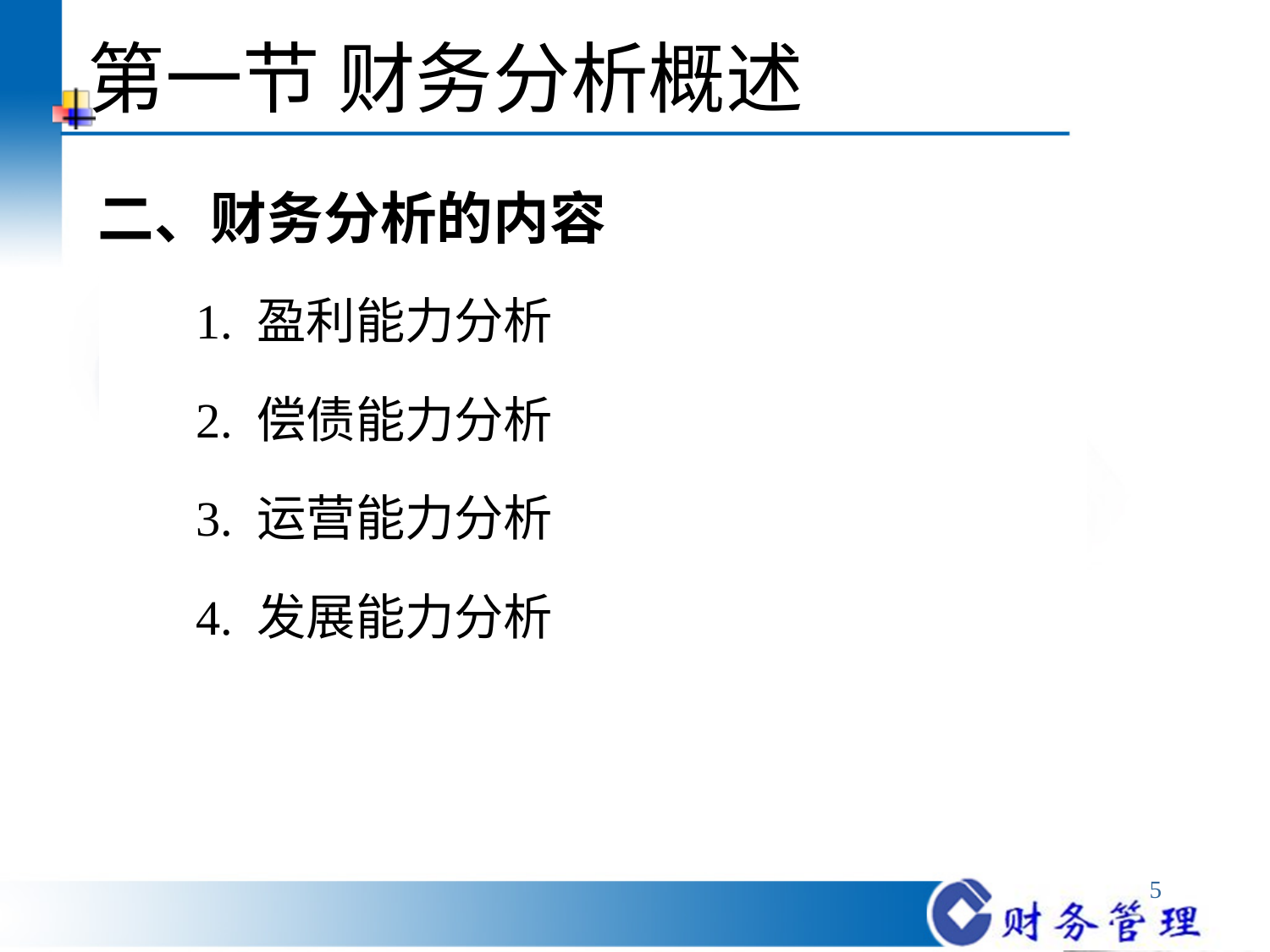

# 第一节 财务分析概述
二、财务分析的内容
        1. 盈利能力分析
        2. 偿债能力分析
        3. 运营能力分析
        4. 发展能力分析

5